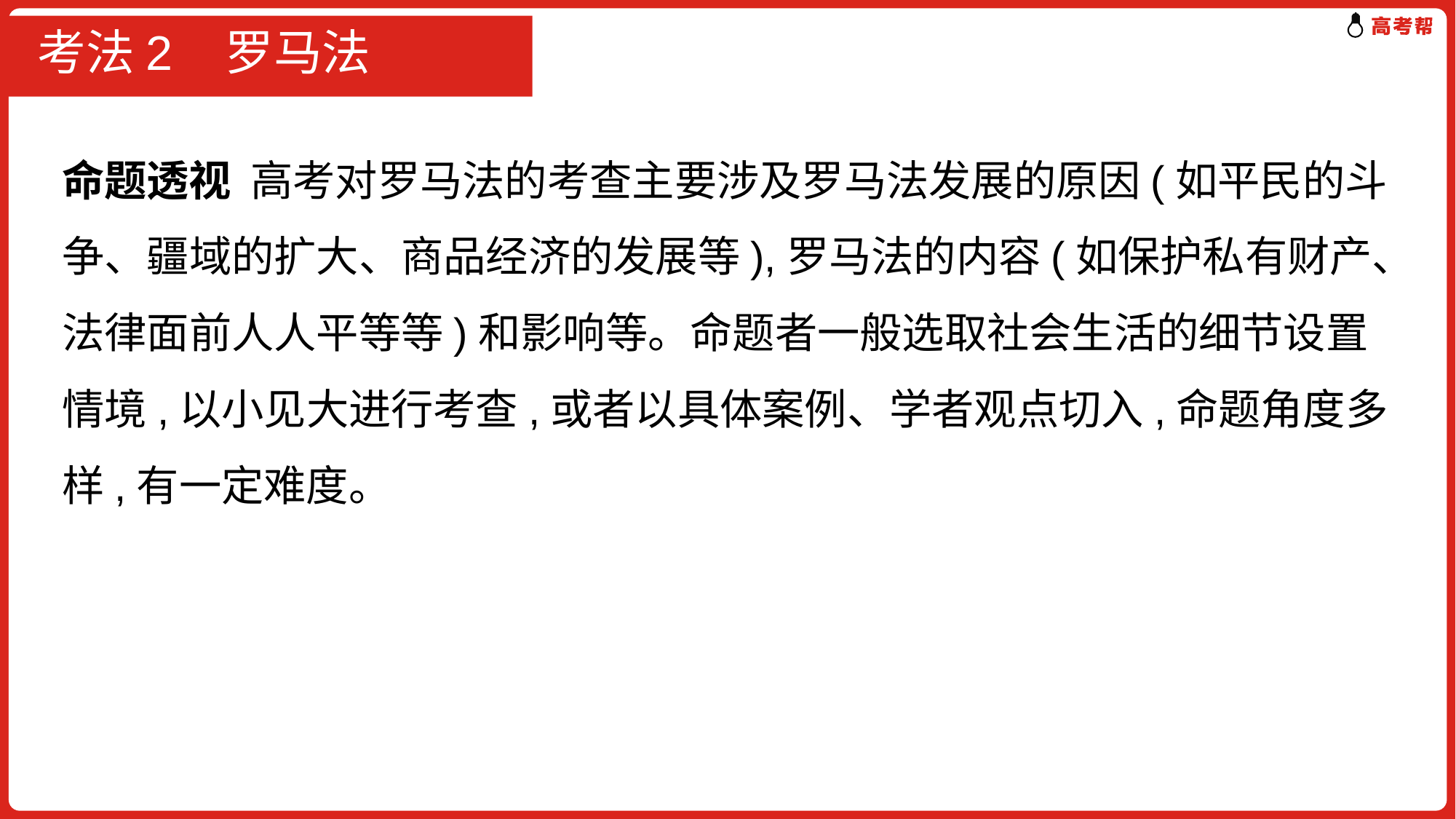

# 考法2   罗马法
命题透视  高考对罗马法的考查主要涉及罗马法发展的原因(如平民的斗争、疆域的扩大、商品经济的发展等),罗马法的内容(如保护私有财产、法律面前人人平等等)和影响等。命题者一般选取社会生活的细节设置情境,以小见大进行考查,或者以具体案例、学者观点切入,命题角度多样,有一定难度。